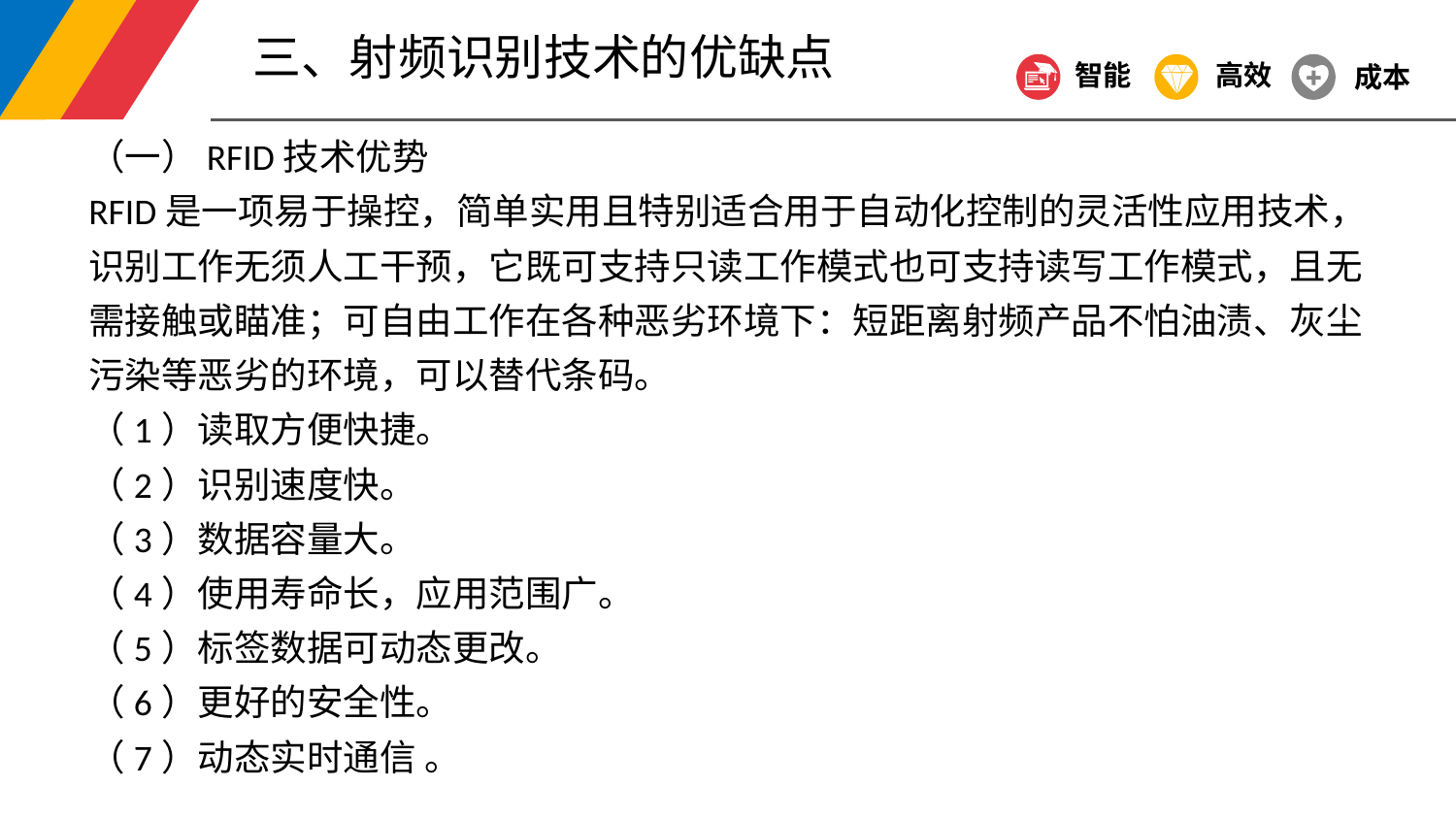

三、射频识别技术的优缺点
智能
高效
成本
（一）RFID技术优势
RFID是一项易于操控，简单实用且特别适合用于自动化控制的灵活性应用技术，识别工作无须人工干预，它既可支持只读工作模式也可支持读写工作模式，且无需接触或瞄准；可自由工作在各种恶劣环境下：短距离射频产品不怕油渍、灰尘污染等恶劣的环境，可以替代条码。
（1）读取方便快捷。
（2）识别速度快。
（3）数据容量大。
（4）使用寿命长，应用范围广。
（5）标签数据可动态更改。
（6）更好的安全性。
（7）动态实时通信 。